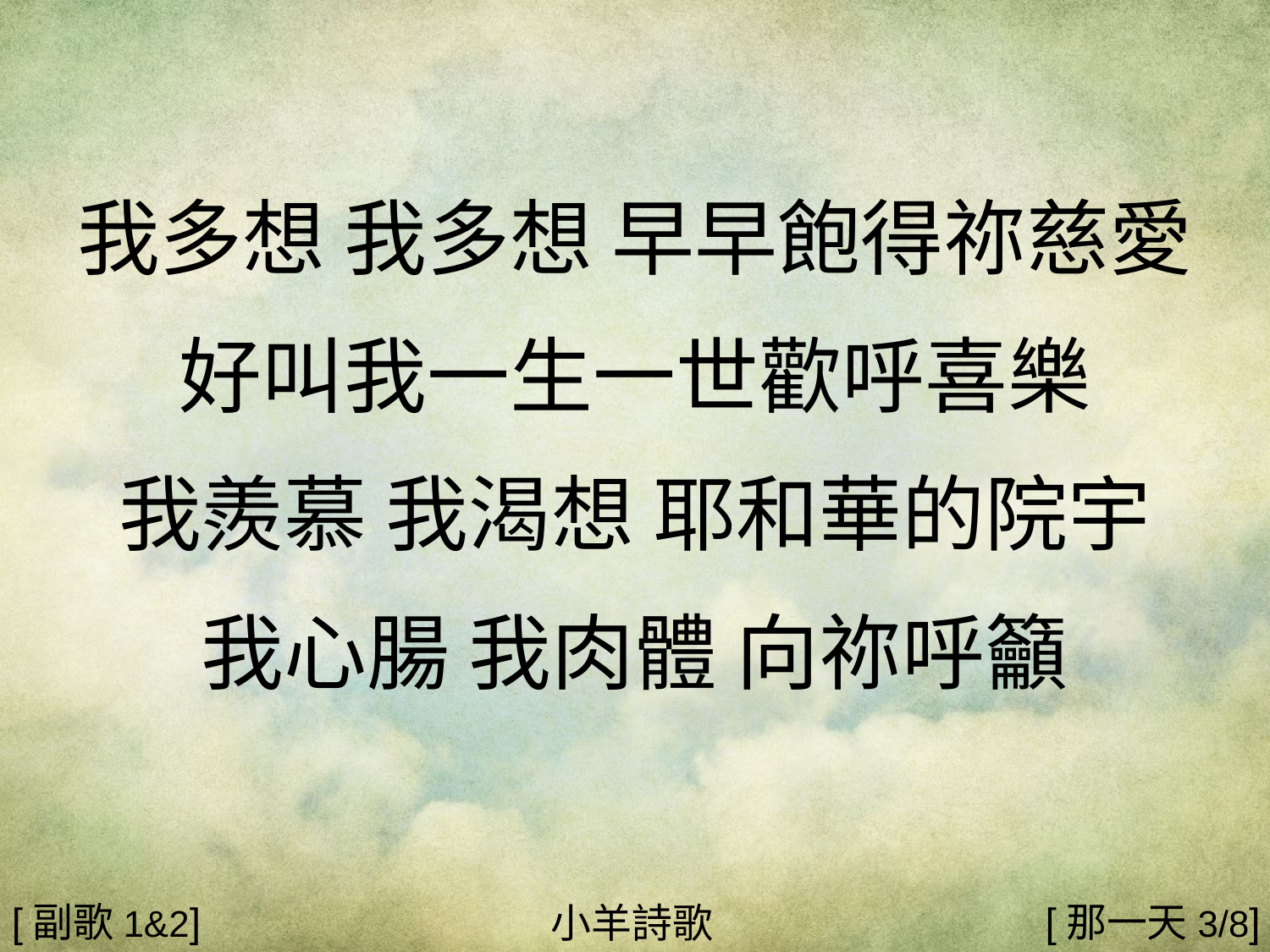

我多想 我多想 早早飽得祢慈愛

好叫我一生一世歡呼喜樂

我羨慕 我渴想 耶和華的院宇

我心腸 我肉體 向祢呼籲

#

[副歌1&2]
[那一天3/8]
小羊詩歌